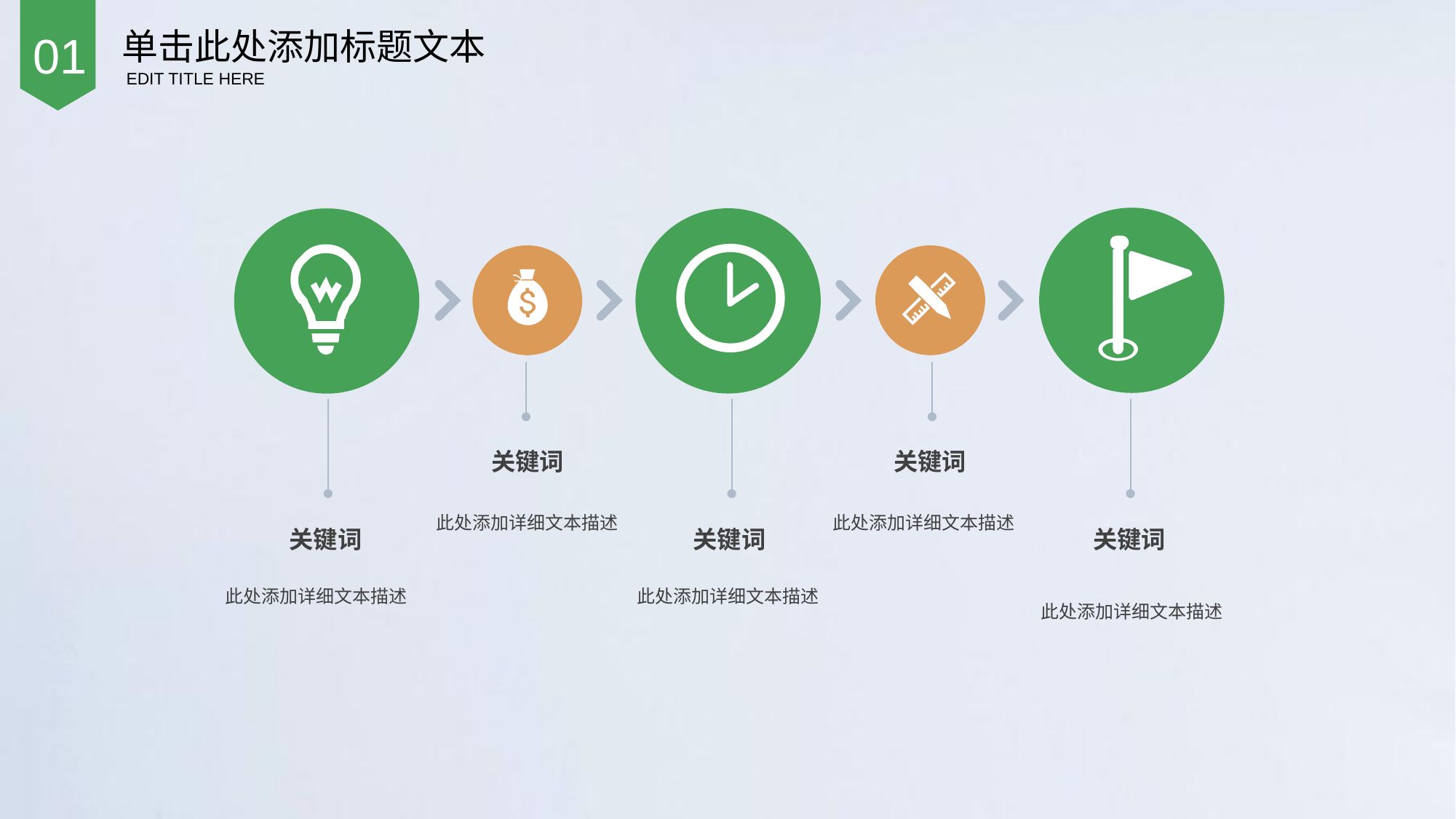

单击此处添加标题文本
EDIT TITLE HERE
01

关键词
关键词
此处添加详细文本描述
此处添加详细文本描述
关键词
关键词
关键词
此处添加详细文本描述
此处添加详细文本描述
此处添加详细文本描述